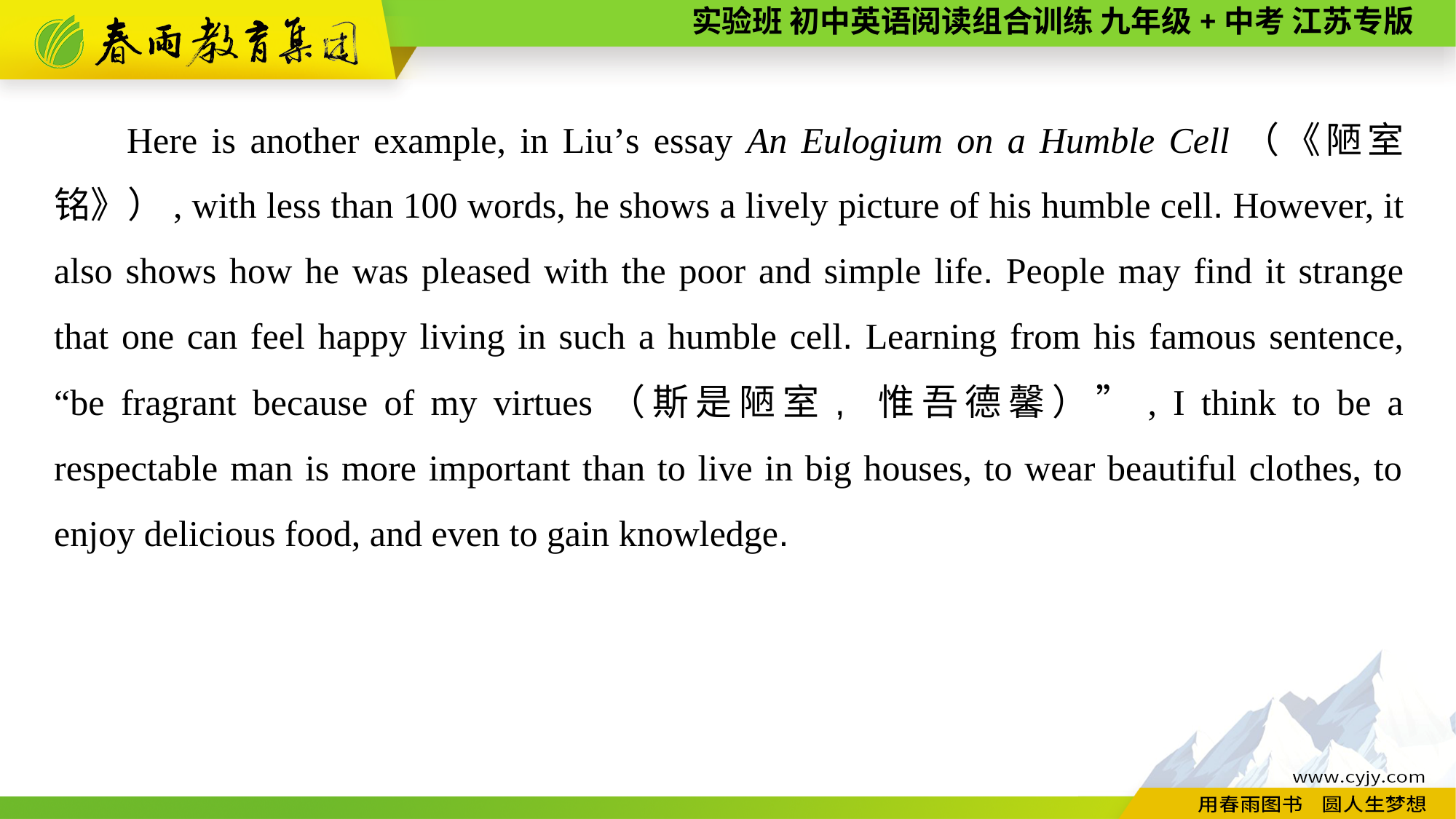

Here is another example, in Liu’s essay An Eulogium on a Humble Cell（《陋室铭》）, with less than 100 words, he shows a lively picture of his humble cell. However, it also shows how he was pleased with the poor and simple life. People may find it strange that one can feel happy living in such a humble cell. Learning from his famous sentence, “be fragrant because of my virtues（斯是陋室, 惟吾德馨）”, I think to be a respectable man is more important than to live in big houses, to wear beautiful clothes, to enjoy delicious food, and even to gain knowledge.